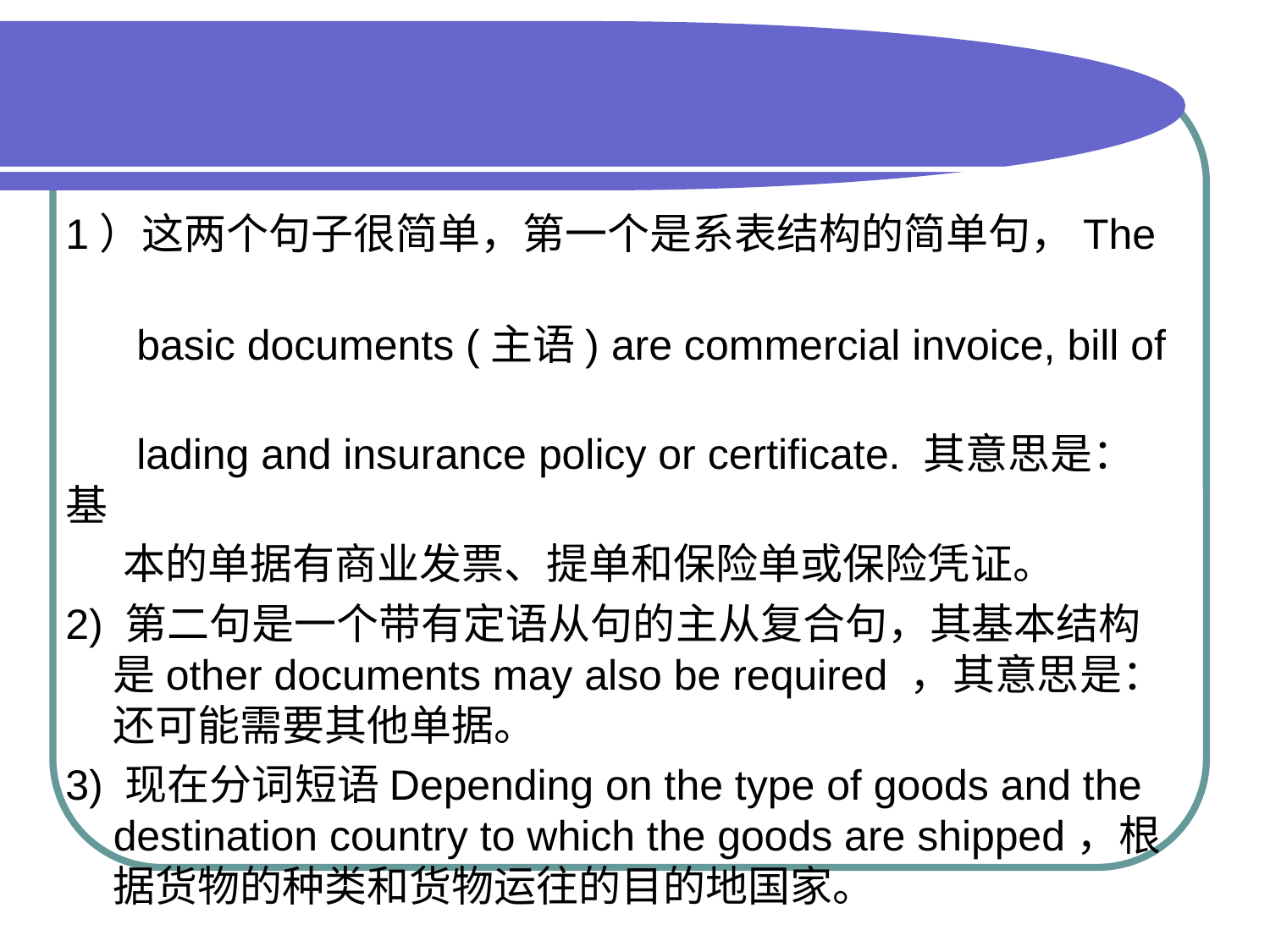

#
1）这两个句子很简单，第一个是系表结构的简单句，The
      basic documents (主语) are commercial invoice, bill of
      lading and insurance policy or certificate. 其意思是：基
     本的单据有商业发票、提单和保险单或保险凭证。
2) 第二句是一个带有定语从句的主从复合句，其基本结构是other documents may also be required ，其意思是：还可能需要其他单据。
3) 现在分词短语Depending on the type of goods and the destination country to which the goods are shipped，根据货物的种类和货物运往的目的地国家。